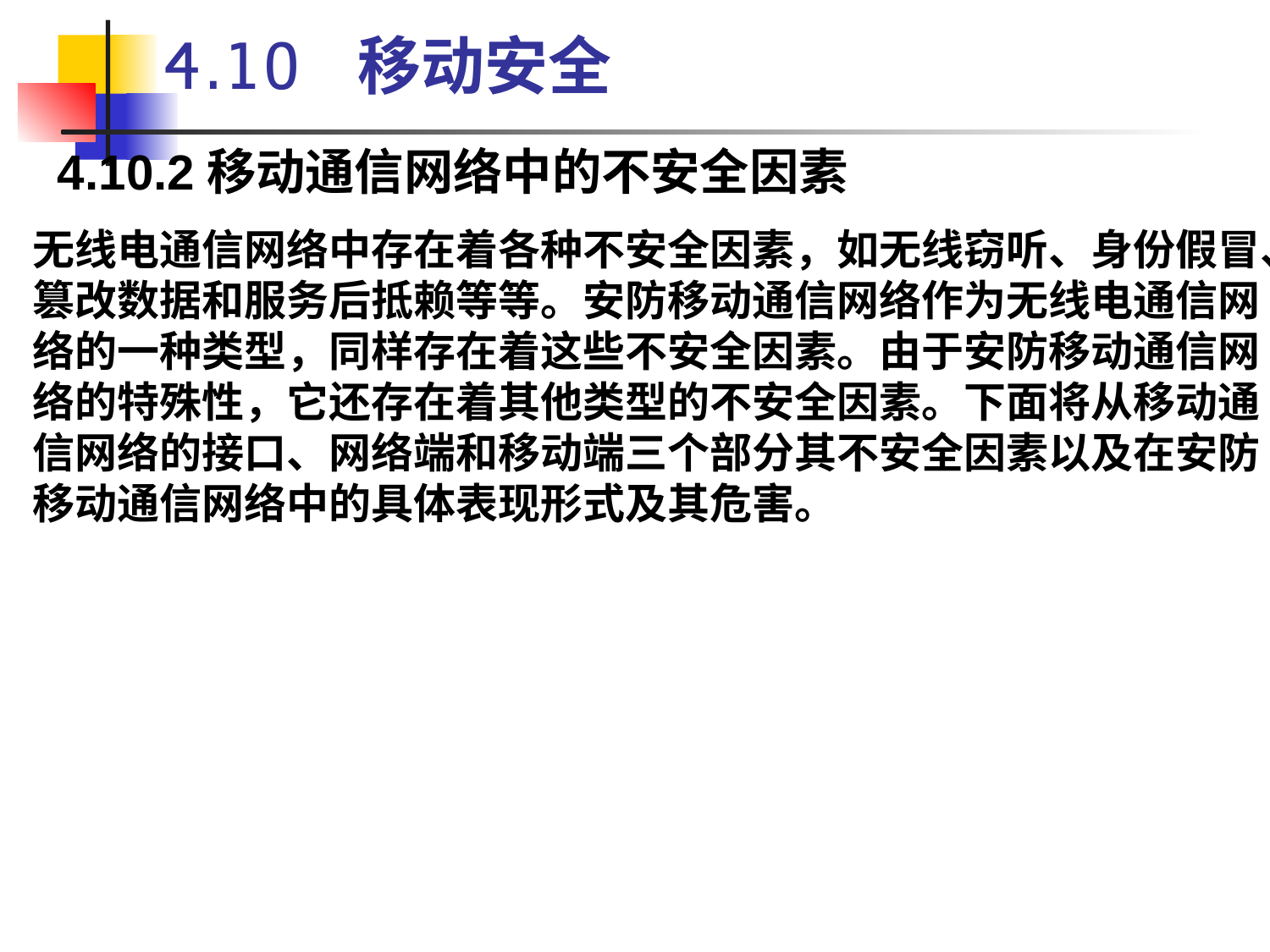

4.10  移动安全
4.10.2移动通信网络中的不安全因素
无线电通信网络中存在着各种不安全因素，如无线窃听、身份假冒、篡改数据和服务后抵赖等等。安防移动通信网络作为无线电通信网络的一种类型，同样存在着这些不安全因素。由于安防移动通信网络的特殊性，它还存在着其他类型的不安全因素。下面将从移动通信网络的接口、网络端和移动端三个部分其不安全因素以及在安防移动通信网络中的具体表现形式及其危害。